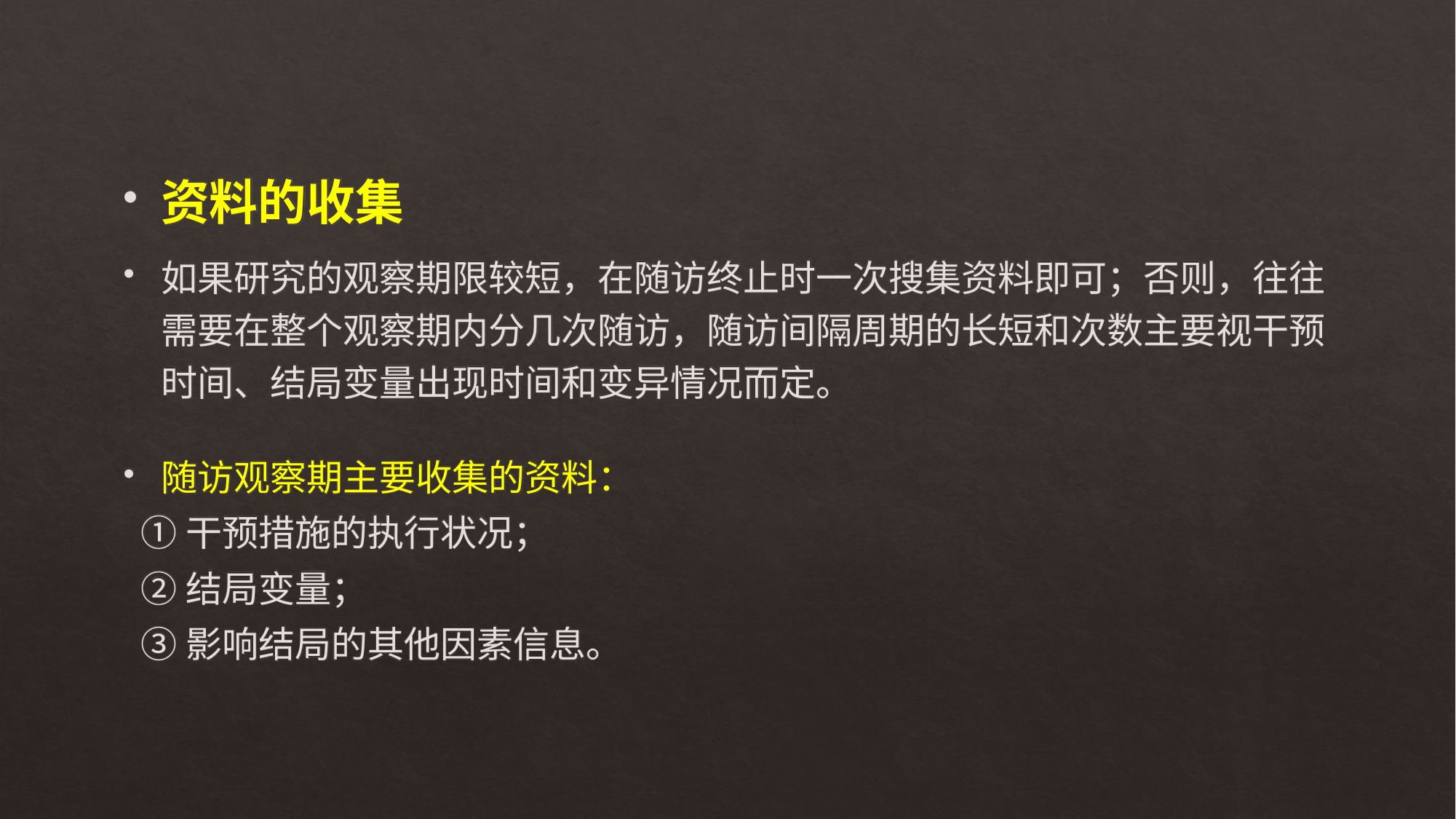

资料的收集
如果研究的观察期限较短，在随访终止时一次搜集资料即可；否则，往往需要在整个观察期内分几次随访，随访间隔周期的长短和次数主要视干预时间、结局变量出现时间和变异情况而定。
随访观察期主要收集的资料：
  ①干预措施的执行状况；
  ②结局变量；
  ③影响结局的其他因素信息。